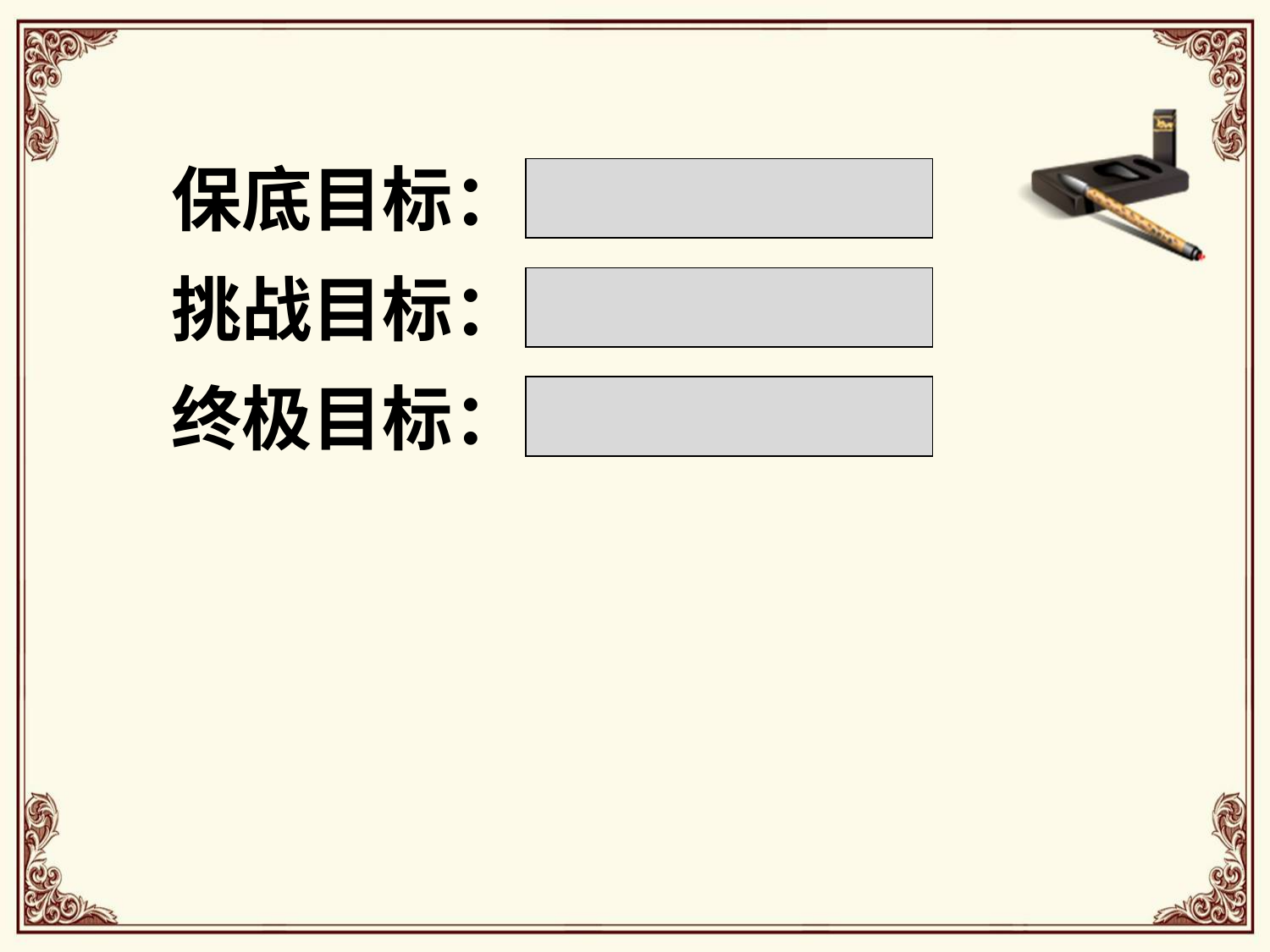

保底目标：
|  |
| --- |
挑战目标：
|  |
| --- |
终极目标：
|  |
| --- |